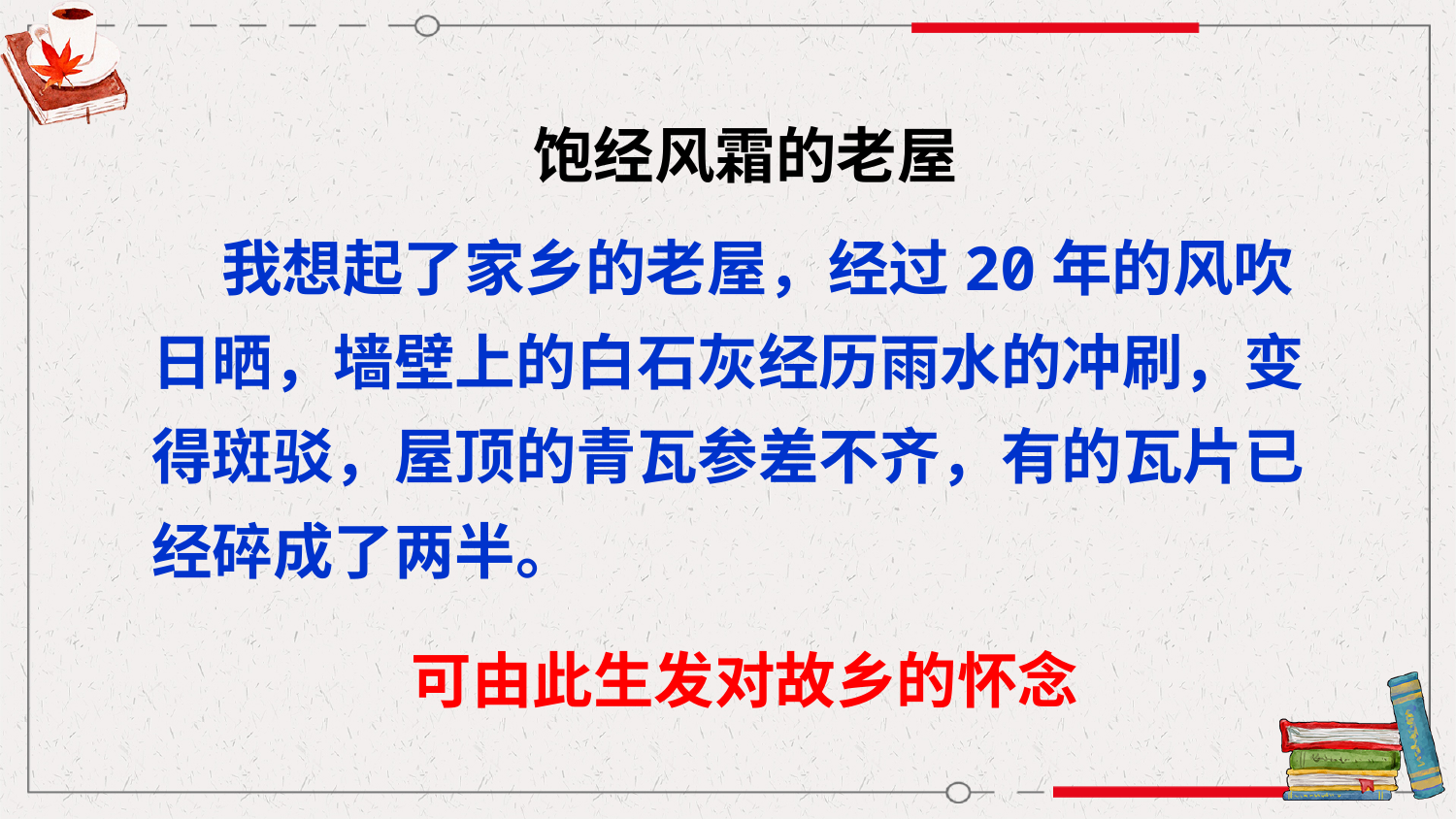

饱经风霜的老屋
    我想起了家乡的老屋，经过20年的风吹日晒，墙壁上的白石灰经历雨水的冲刷，变得斑驳，屋顶的青瓦参差不齐，有的瓦片已经碎成了两半。
可由此生发对故乡的怀念